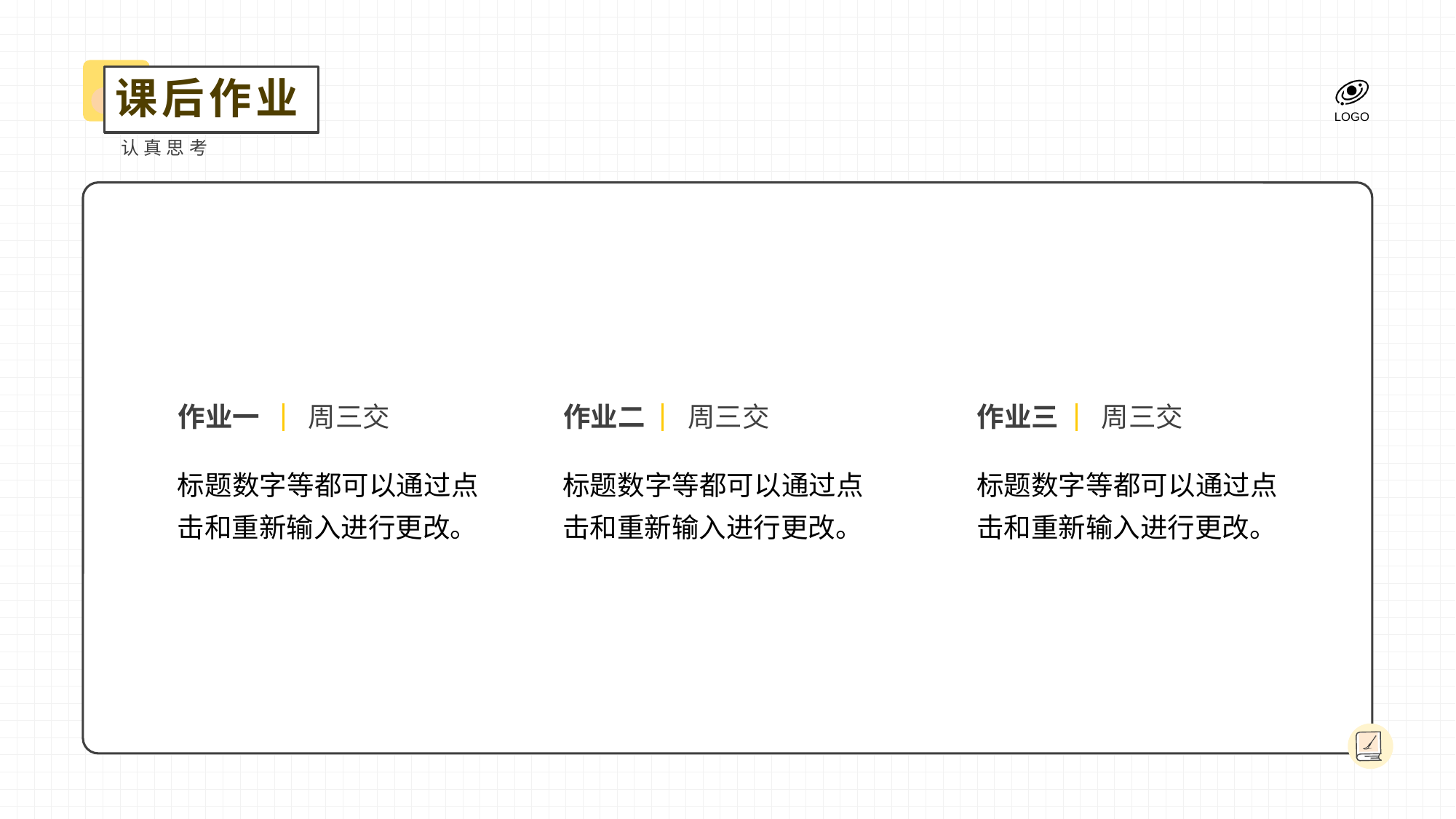

课后作业
认真思考

作业一
周三交
作业二
周三交
作业三
周三交
标题数字等都可以通过点击和重新输入进行更改。
标题数字等都可以通过点击和重新输入进行更改。
标题数字等都可以通过点击和重新输入进行更改。